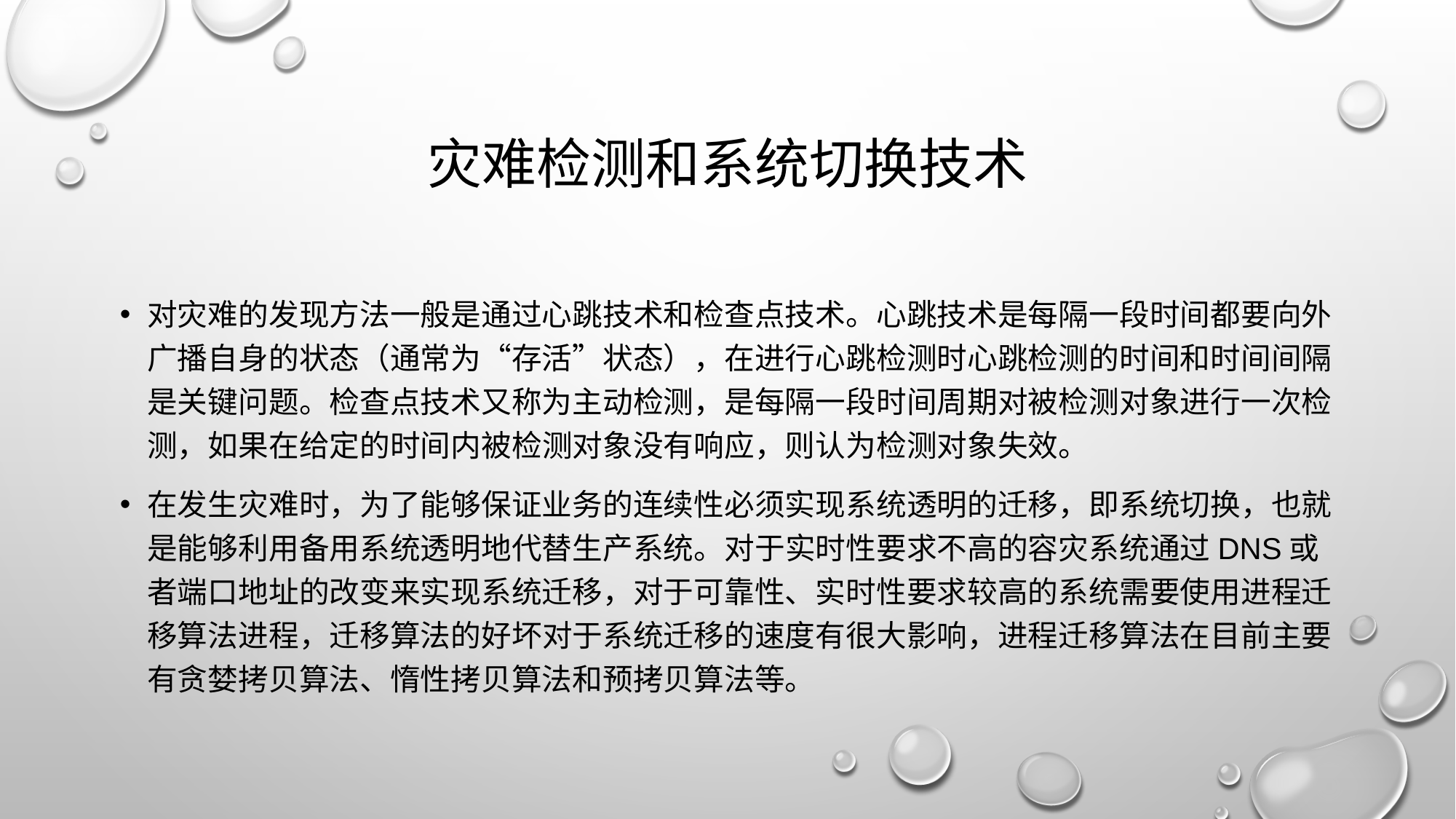

# 灾难检测和系统切换技术
对灾难的发现方法一般是通过心跳技术和检查点技术。心跳技术是每隔一段时间都要向外广播自身的状态（通常为“存活”状态），在进行心跳检测时心跳检测的时间和时间间隔是关键问题。检查点技术又称为主动检测，是每隔一段时间周期对被检测对象进行一次检测，如果在给定的时间内被检测对象没有响应，则认为检测对象失效。
在发生灾难时，为了能够保证业务的连续性必须实现系统透明的迁移，即系统切换，也就是能够利用备用系统透明地代替生产系统。对于实时性要求不高的容灾系统通过DNS或者端口地址的改变来实现系统迁移，对于可靠性、实时性要求较高的系统需要使用进程迁移算法进程，迁移算法的好坏对于系统迁移的速度有很大影响，进程迁移算法在目前主要有贪婪拷贝算法、惰性拷贝算法和预拷贝算法等。